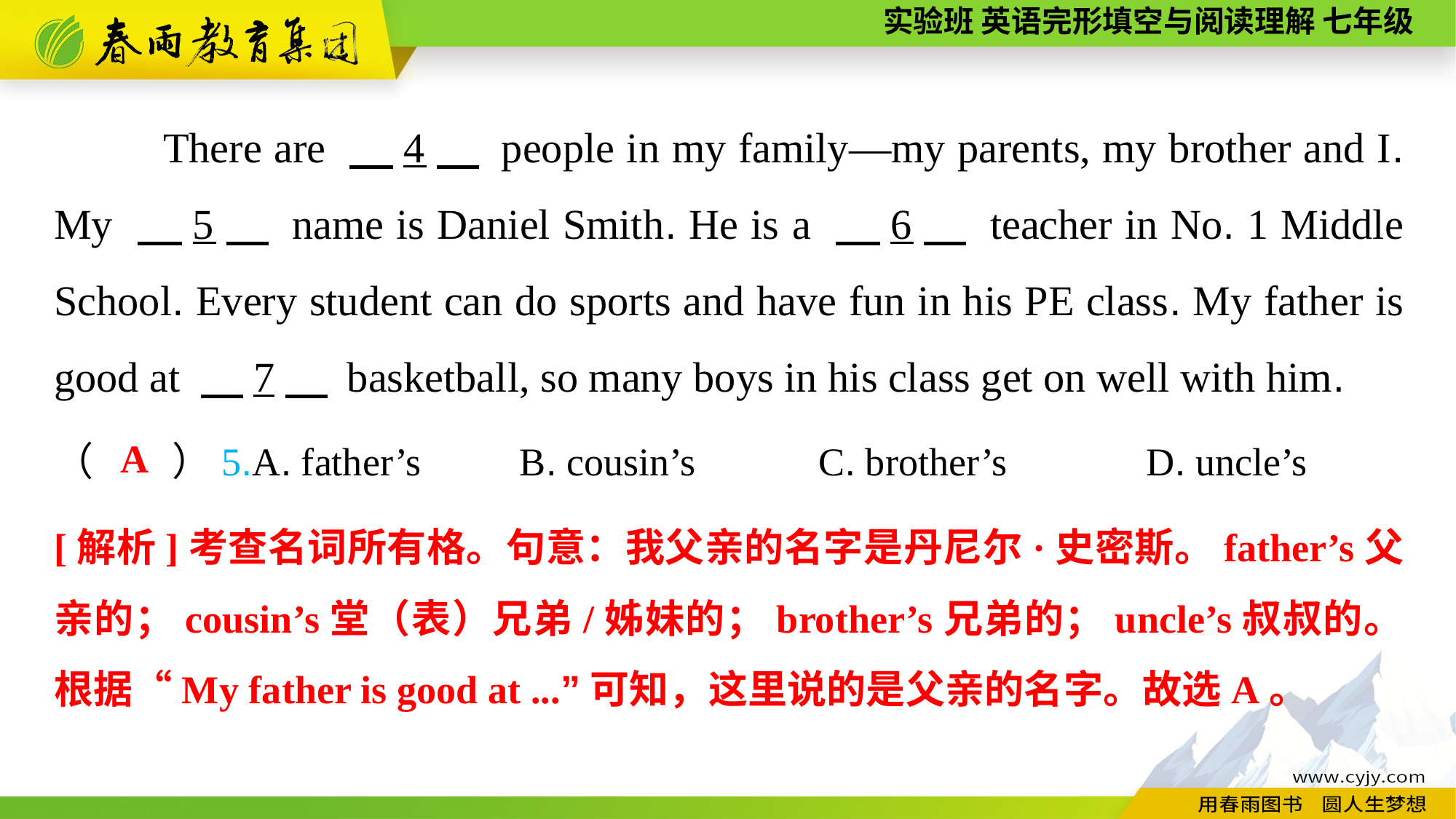

There are 　4　 people in my family—my parents, my brother and I. My 　5　 name is Daniel Smith. He is a 　6　 teacher in No. 1 Middle School. Every student can do sports and have fun in his PE class. My father is good at 　7　 basketball, so many boys in his class get on well with him.
（　　）5.A. father’s          B. cousin’s	   	C. brother’s		D. uncle’s
A
[解析]考查名词所有格。句意：我父亲的名字是丹尼尔·史密斯。father’s父亲的；cousin’s堂（表）兄弟/姊妹的；brother’s兄弟的；uncle’s叔叔的。根据“My father is good at ...”可知，这里说的是父亲的名字。故选A。